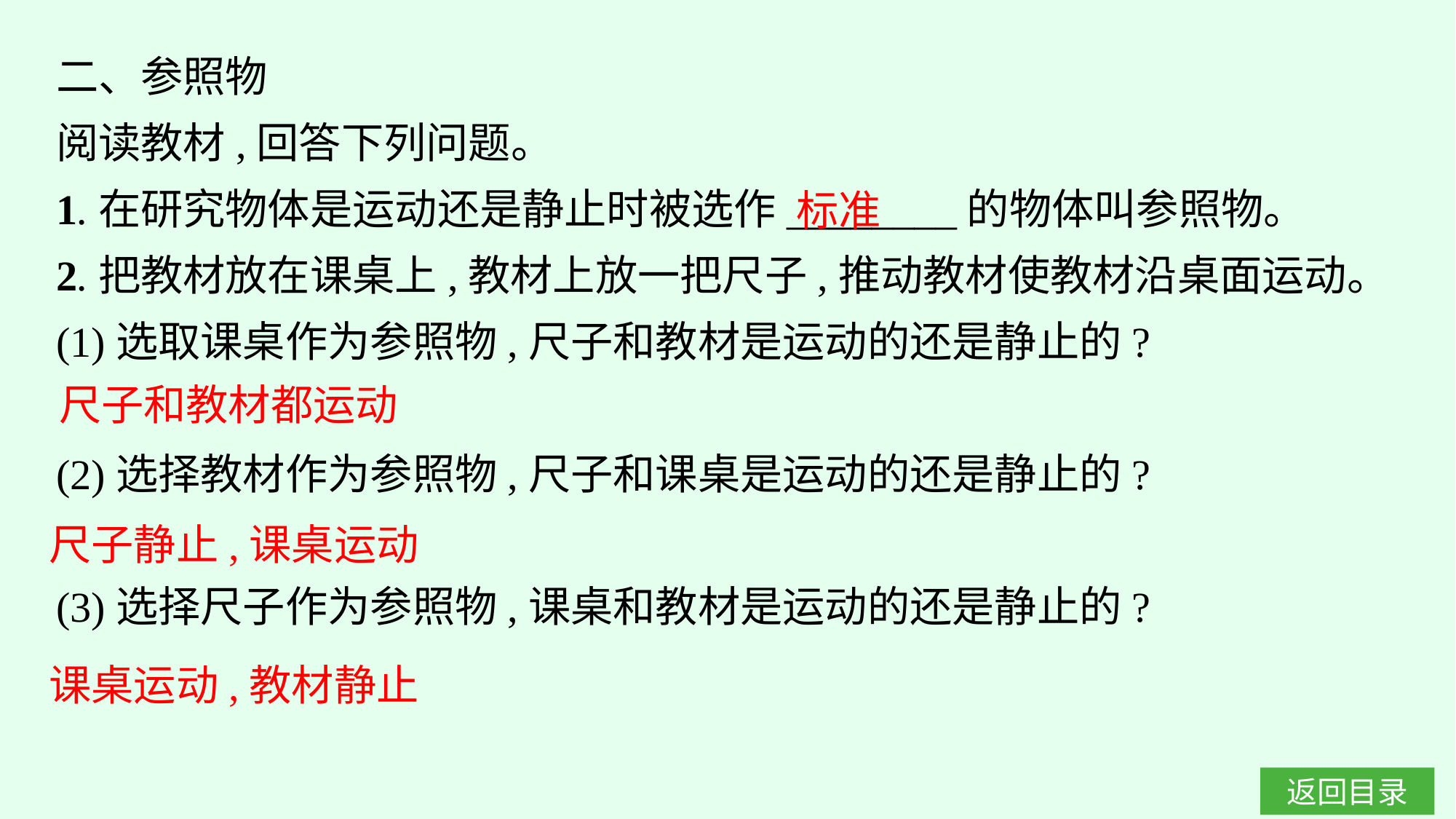

二、参照物
阅读教材,回答下列问题。
1.在研究物体是运动还是静止时被选作________的物体叫参照物。
2.把教材放在课桌上,教材上放一把尺子,推动教材使教材沿桌面运动。
(1)选取课桌作为参照物,尺子和教材是运动的还是静止的?

(2)选择教材作为参照物,尺子和课桌是运动的还是静止的?

(3)选择尺子作为参照物,课桌和教材是运动的还是静止的?
标准
尺子和教材都运动
尺子静止,课桌运动
课桌运动,教材静止